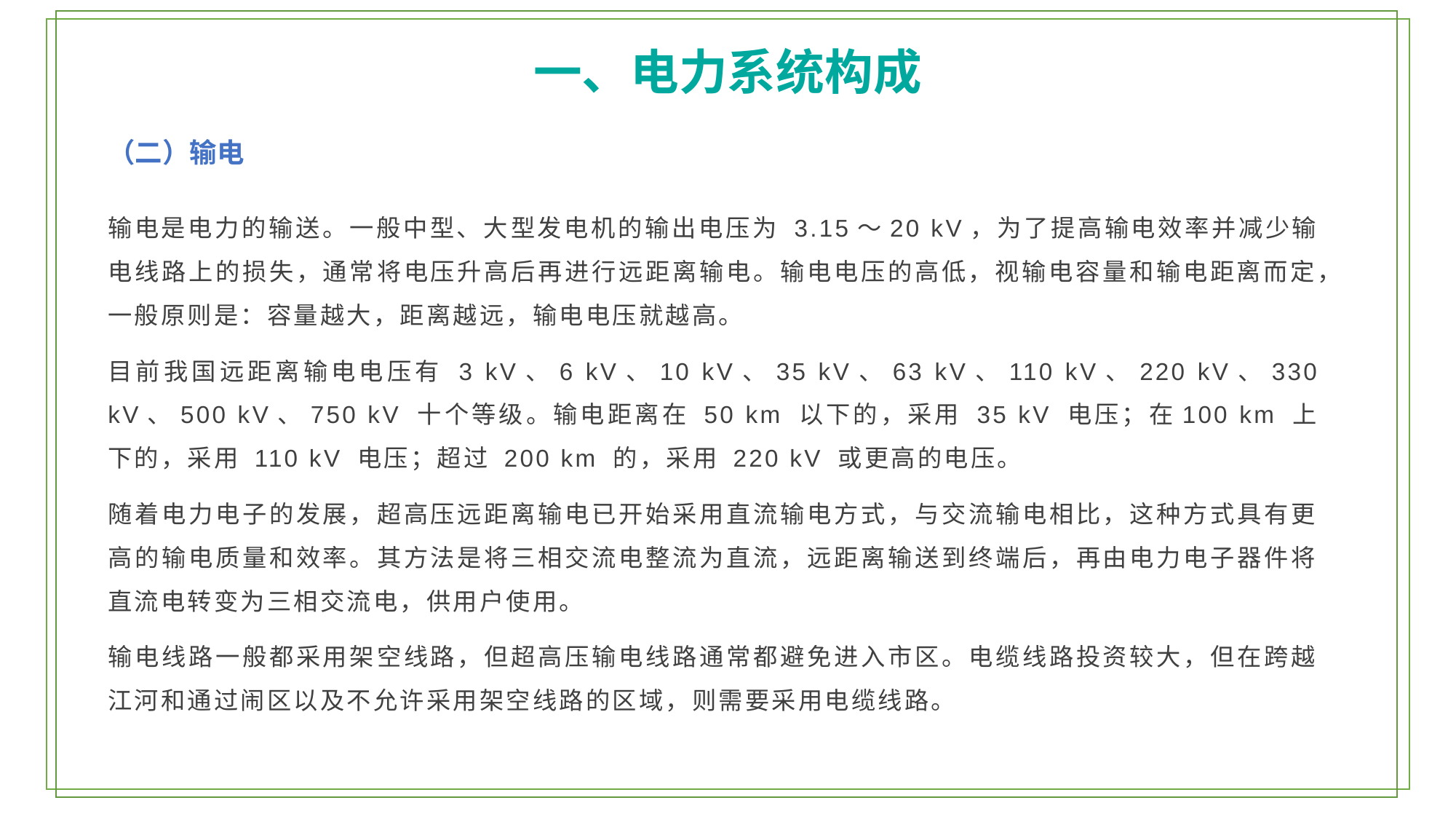

一、电力系统构成
（二）输电
输电是电力的输送。一般中型、大型发电机的输出电压为 3.15～20 kV，为了提高输电效率并减少输电线路上的损失，通常将电压升高后再进行远距离输电。输电电压的高低，视输电容量和输电距离而定，一般原则是：容量越大，距离越远，输电电压就越高。
目前我国远距离输电电压有 3 kV、6 kV、10 kV、35 kV、63 kV、110 kV、220 kV、330 kV、500 kV、750 kV 十个等级。输电距离在 50 km 以下的，采用 35 kV 电压；在100 km 上下的，采用 110 kV 电压；超过 200 km 的，采用 220 kV 或更高的电压。
随着电力电子的发展，超高压远距离输电已开始采用直流输电方式，与交流输电相比，这种方式具有更高的输电质量和效率。其方法是将三相交流电整流为直流，远距离输送到终端后，再由电力电子器件将直流电转变为三相交流电，供用户使用。
输电线路一般都采用架空线路，但超高压输电线路通常都避免进入市区。电缆线路投资较大，但在跨越江河和通过闹区以及不允许采用架空线路的区域，则需要采用电缆线路。